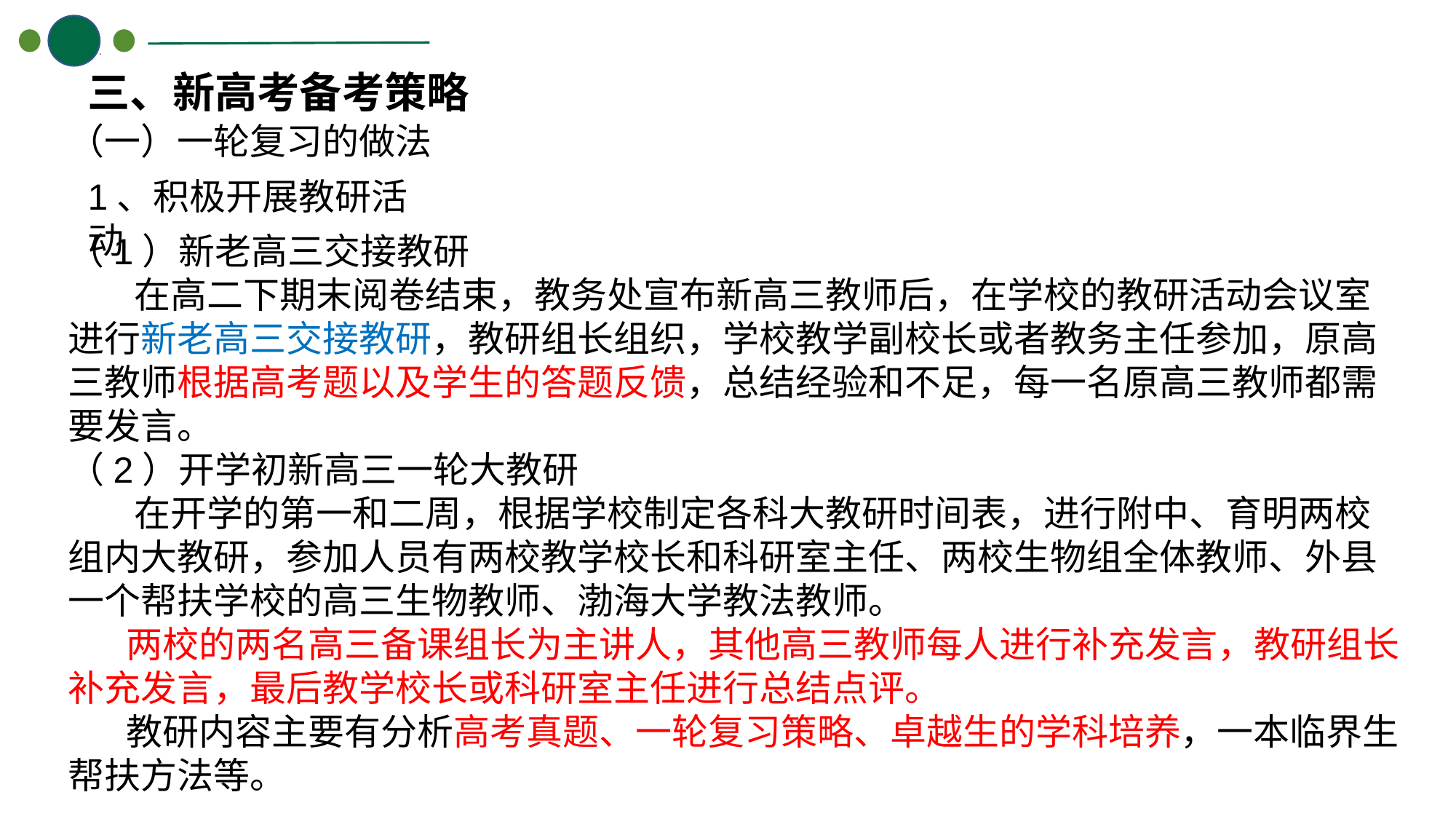

三、新高考备考策略
（一）一轮复习的做法
1、积极开展教研活动
（1）新老高三交接教研
       在高二下期末阅卷结束，教务处宣布新高三教师后，在学校的教研活动会议室进行新老高三交接教研，教研组长组织，学校教学副校长或者教务主任参加，原高三教师根据高考题以及学生的答题反馈，总结经验和不足，每一名原高三教师都需要发言。
（2）开学初新高三一轮大教研
       在开学的第一和二周，根据学校制定各科大教研时间表，进行附中、育明两校组内大教研，参加人员有两校教学校长和科研室主任、两校生物组全体教师、外县一个帮扶学校的高三生物教师、渤海大学教法教师。
      两校的两名高三备课组长为主讲人，其他高三教师每人进行补充发言，教研组长补充发言，最后教学校长或科研室主任进行总结点评。
      教研内容主要有分析高考真题、一轮复习策略、卓越生的学科培养，一本临界生帮扶方法等。